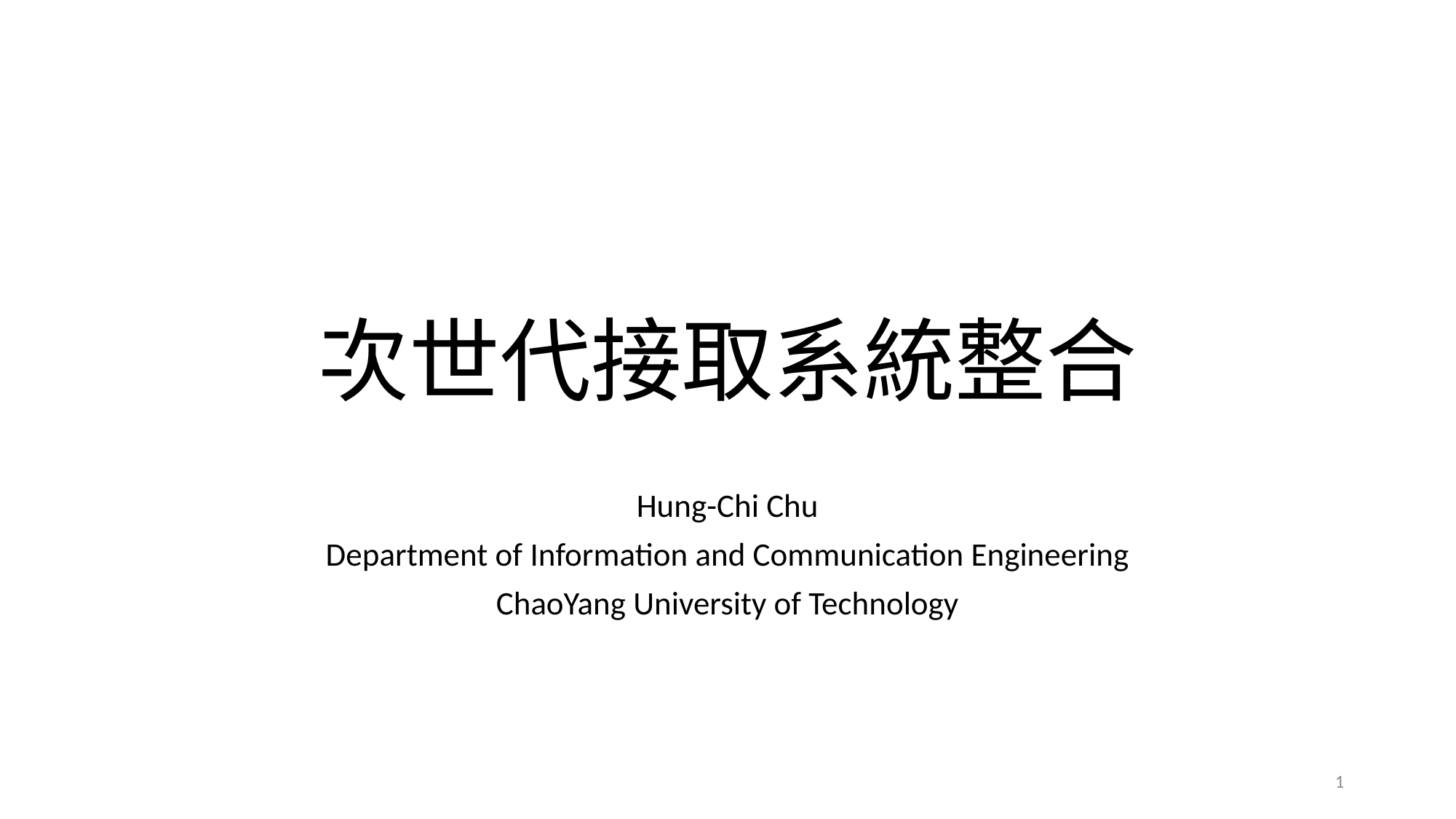

# 次世代接取系統整合

Hung-Chi Chu
Department of Information and Communication Engineering
ChaoYang University of Technology

1